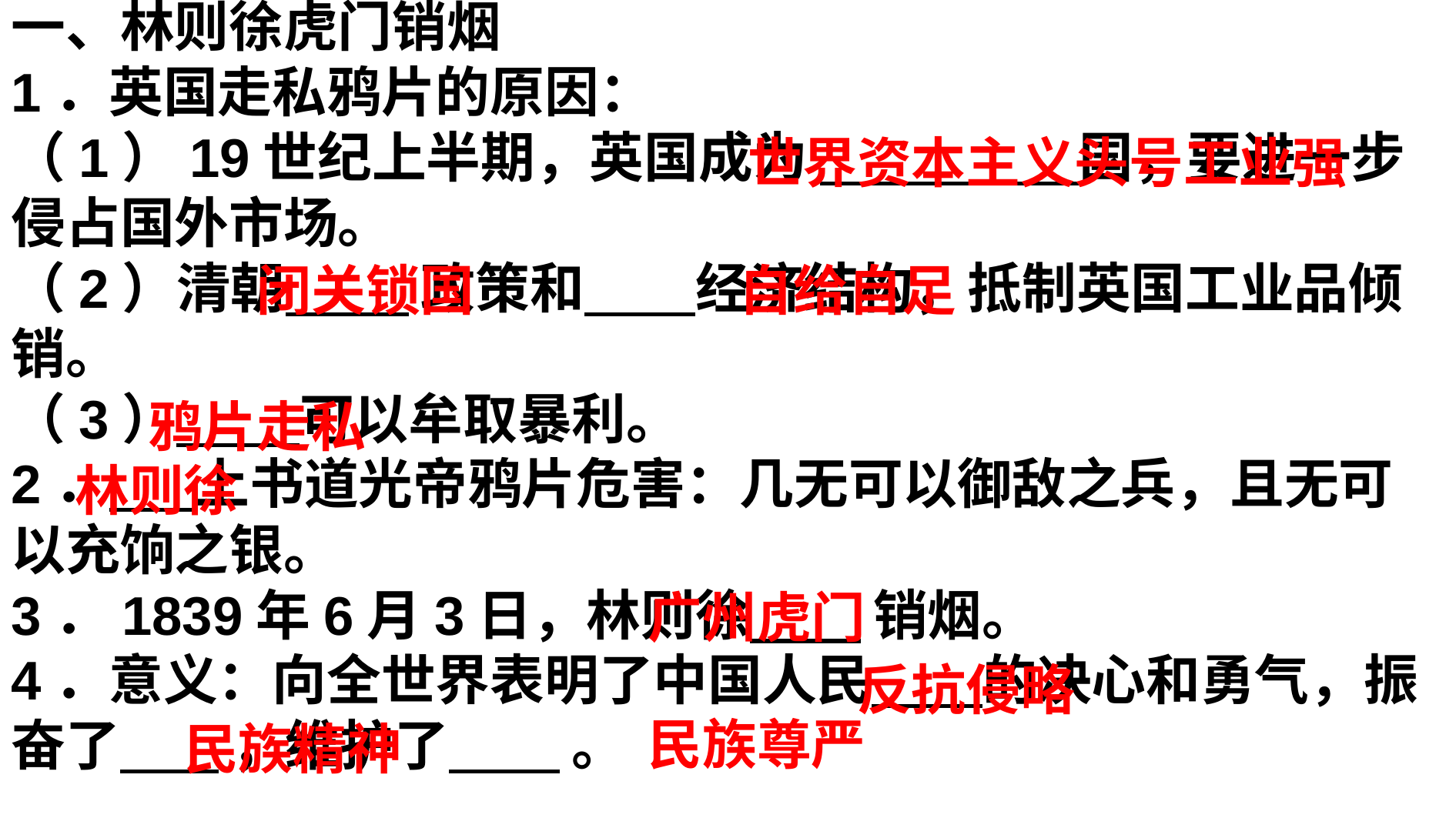

一、林则徐虎门销烟
1．英国走私鸦片的原因：
（1）19世纪上半期，英国成为                      国，要进一步侵占国外市场。
（2）清朝           政策和         经济结构，抵制英国工业品倾销。
（3）          可以牟取暴利。
2．       上书道光帝鸦片危害：几无可以御敌之兵，且无可以充饷之银。
3．1839年6月3日，林则徐          销烟。
4．意义：向全世界表明了中国人民         的决心和勇气，振奋了         ，维护了          。
世界资本主义头号工业强
闭关锁国
自给自足
鸦片走私
林则徐
广州虎门
反抗侵略
民族尊严
民族精神